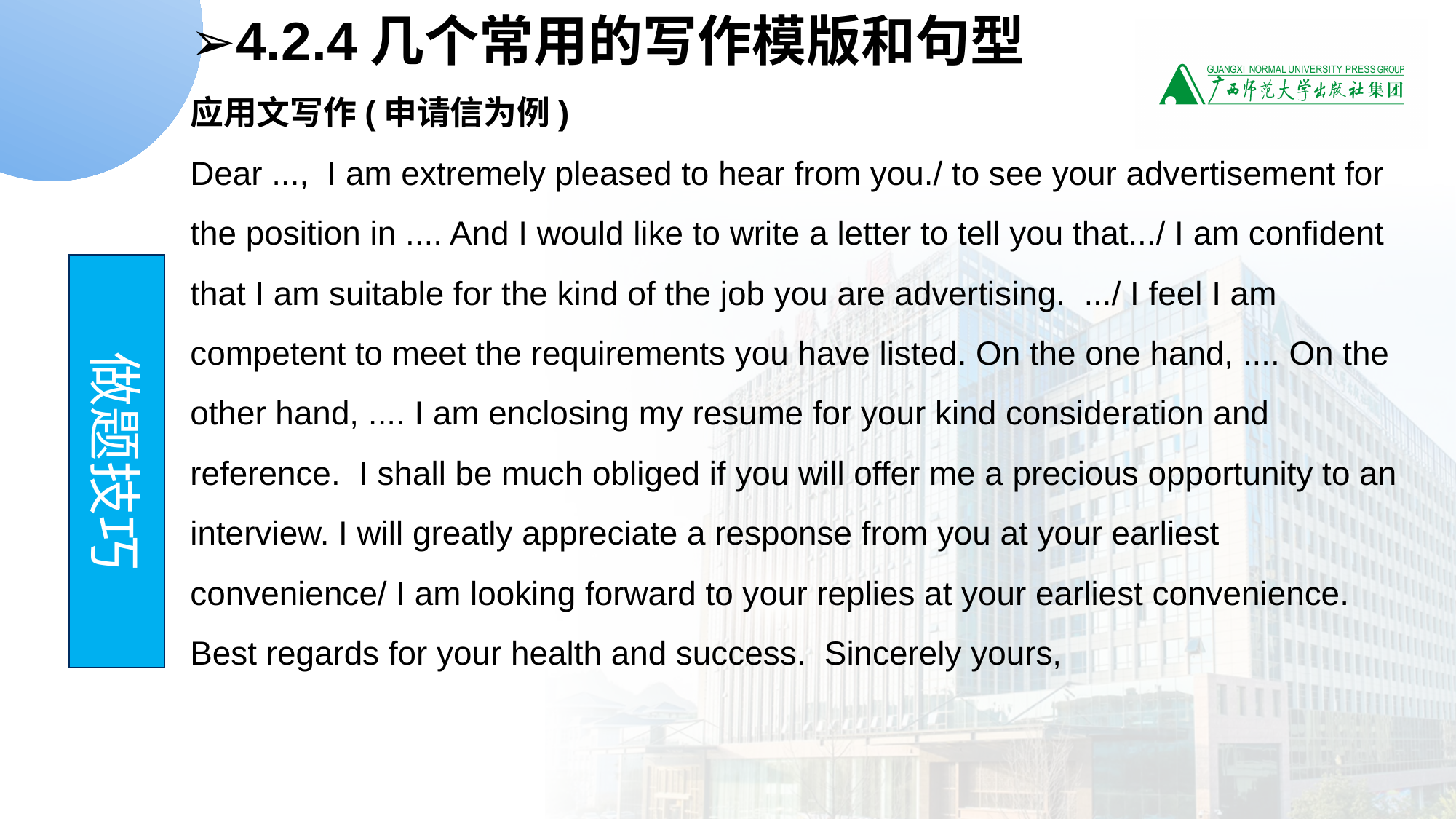

➢4.2.4几个常用的写作模版和句型
应用文写作(申请信为例)
Dear ...,  I am extremely pleased to hear from you./ to see your advertisement for the position in .... And I would like to write a letter to tell you that.../ I am confident that I am suitable for the kind of the job you are advertising.  .../ I feel I am competent to meet the requirements you have listed. On the one hand, .... On the other hand, .... I am enclosing my resume for your kind consideration and reference.  I shall be much obliged if you will offer me a precious opportunity to an interview. I will greatly appreciate a response from you at your earliest convenience/ I am looking forward to your replies at your earliest convenience.  Best regards for your health and success.  Sincerely yours,
做题技巧